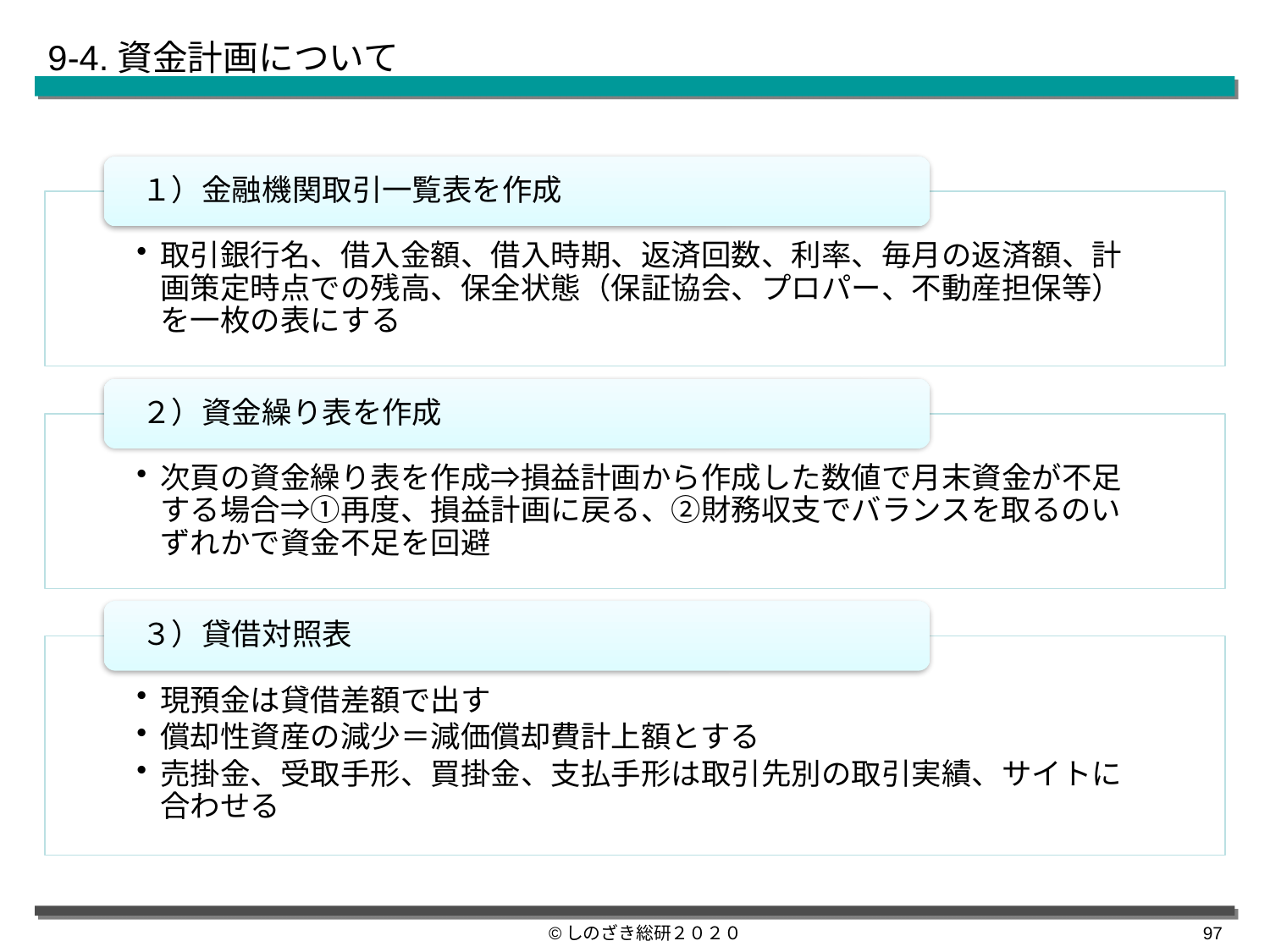

# 9-4.資金計画について
取引銀行名、借入金額、借入時期、返済回数、利率、毎月の返済額、計画策定時点での残高、保全状態（保証協会、プロパー、不動産担保等）を一枚の表にする
１）金融機関取引一覧表を作成
次頁の資金繰り表を作成⇒損益計画から作成した数値で月末資金が不足する場合⇒①再度、損益計画に戻る、②財務収支でバランスを取るのいずれかで資金不足を回避
２）資金繰り表を作成
現預金は貸借差額で出す
償却性資産の減少＝減価償却費計上額とする
売掛金、受取手形、買掛金、支払手形は取引先別の取引実績、サイトに合わせる
３）貸借対照表
©しのざき総研２０２０
97